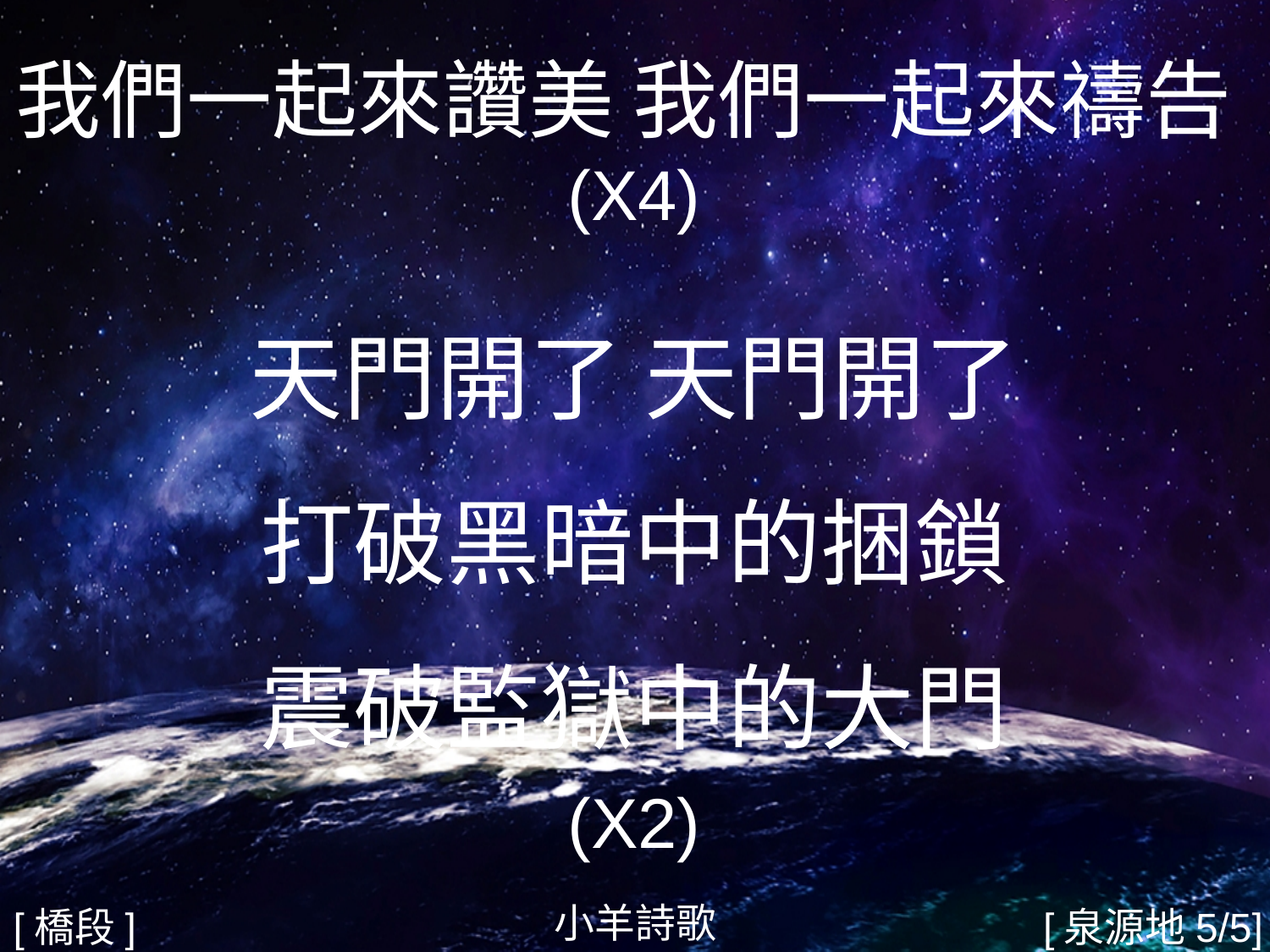

我們一起來讚美 我們一起來禱告
(X4)

天門開了 天門開了

打破黑暗中的捆鎖

震破監獄中的大門

(X2)
#

小羊詩歌
[橋段]
[泉源地5/5]